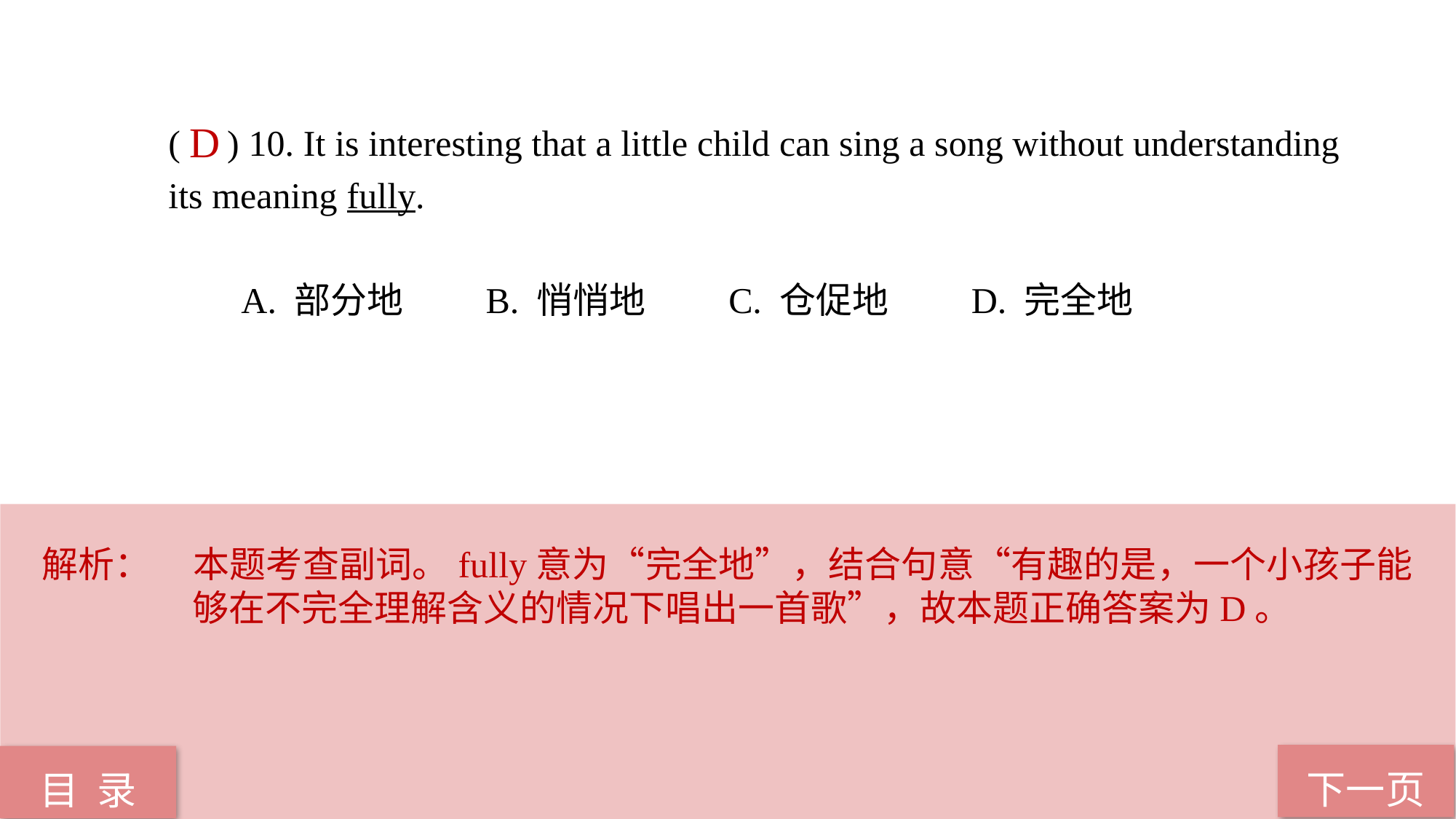

(     ) 10. It is interesting that a little child can sing a song without understanding its meaning fully.

        A. 部分地         B. 悄悄地         C. 仓促地         D. 完全地
D
解析：	本题考查副词。fully意为“完全地”，结合句意“有趣的是，一个小孩子能够在不完全理解含义的情况下唱出一首歌”，故本题正确答案为D。